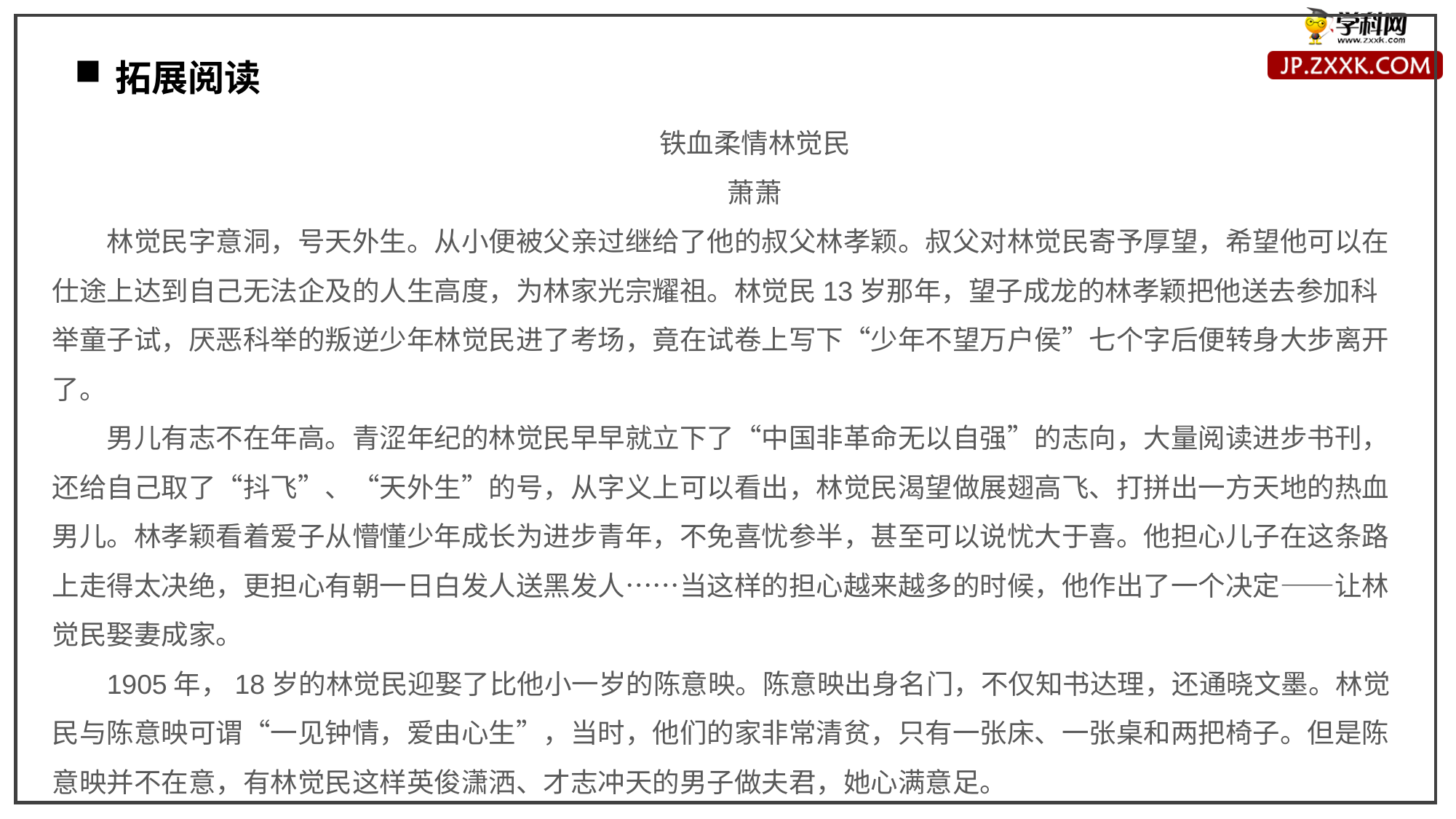

拓展阅读
铁血柔情林觉民
萧萧
林觉民字意洞，号天外生。从小便被父亲过继给了他的叔父林孝颖。叔父对林觉民寄予厚望，希望他可以在仕途上达到自己无法企及的人生高度，为林家光宗耀祖。林觉民13岁那年，望子成龙的林孝颖把他送去参加科举童子试，厌恶科举的叛逆少年林觉民进了考场，竟在试卷上写下“少年不望万户侯”七个字后便转身大步离开了。
男儿有志不在年高。青涩年纪的林觉民早早就立下了“中国非革命无以自强”的志向，大量阅读进步书刊，还给自己取了“抖飞”、“天外生”的号，从字义上可以看出，林觉民渴望做展翅高飞、打拼出一方天地的热血男儿。林孝颖看着爱子从懵懂少年成长为进步青年，不免喜忧参半，甚至可以说忧大于喜。他担心儿子在这条路上走得太决绝，更担心有朝一日白发人送黑发人……当这样的担心越来越多的时候，他作出了一个决定——让林觉民娶妻成家。
1905年，18岁的林觉民迎娶了比他小一岁的陈意映。陈意映出身名门，不仅知书达理，还通晓文墨。林觉民与陈意映可谓“一见钟情，爱由心生”，当时，他们的家非常清贫，只有一张床、一张桌和两把椅子。但是陈意映并不在意，有林觉民这样英俊潇洒、才志冲天的男子做夫君，她心满意足。